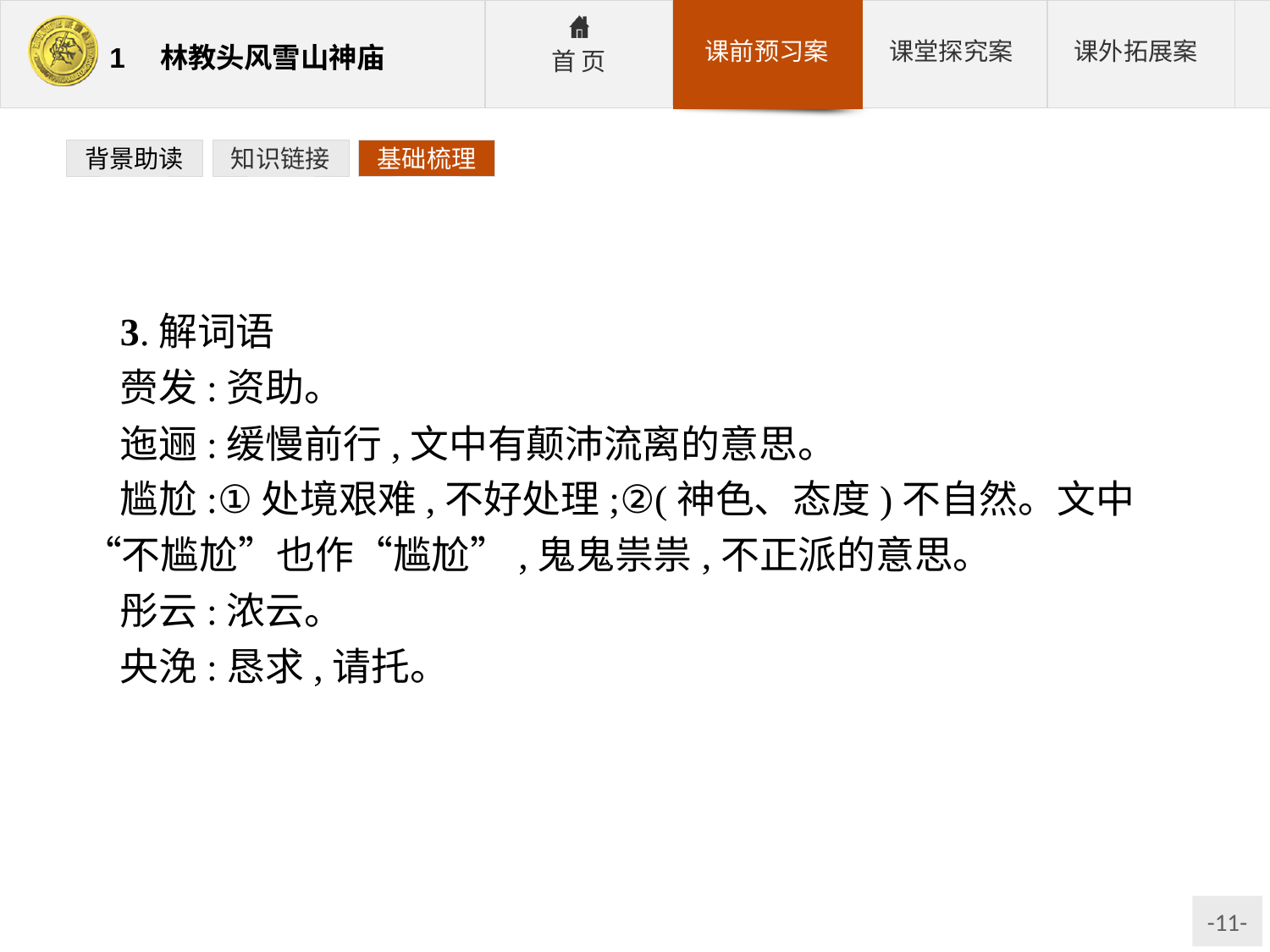

背景助读
知识链接
基础梳理
3.解词语
赍发:资助。
迤逦:缓慢前行,文中有颠沛流离的意思。
尴尬:①处境艰难,不好处理;②(神色、态度)不自然。文中“不尴尬”也作“尴尬”,鬼鬼祟祟,不正派的意思。
彤云:浓云。
央浼:恳求,请托。